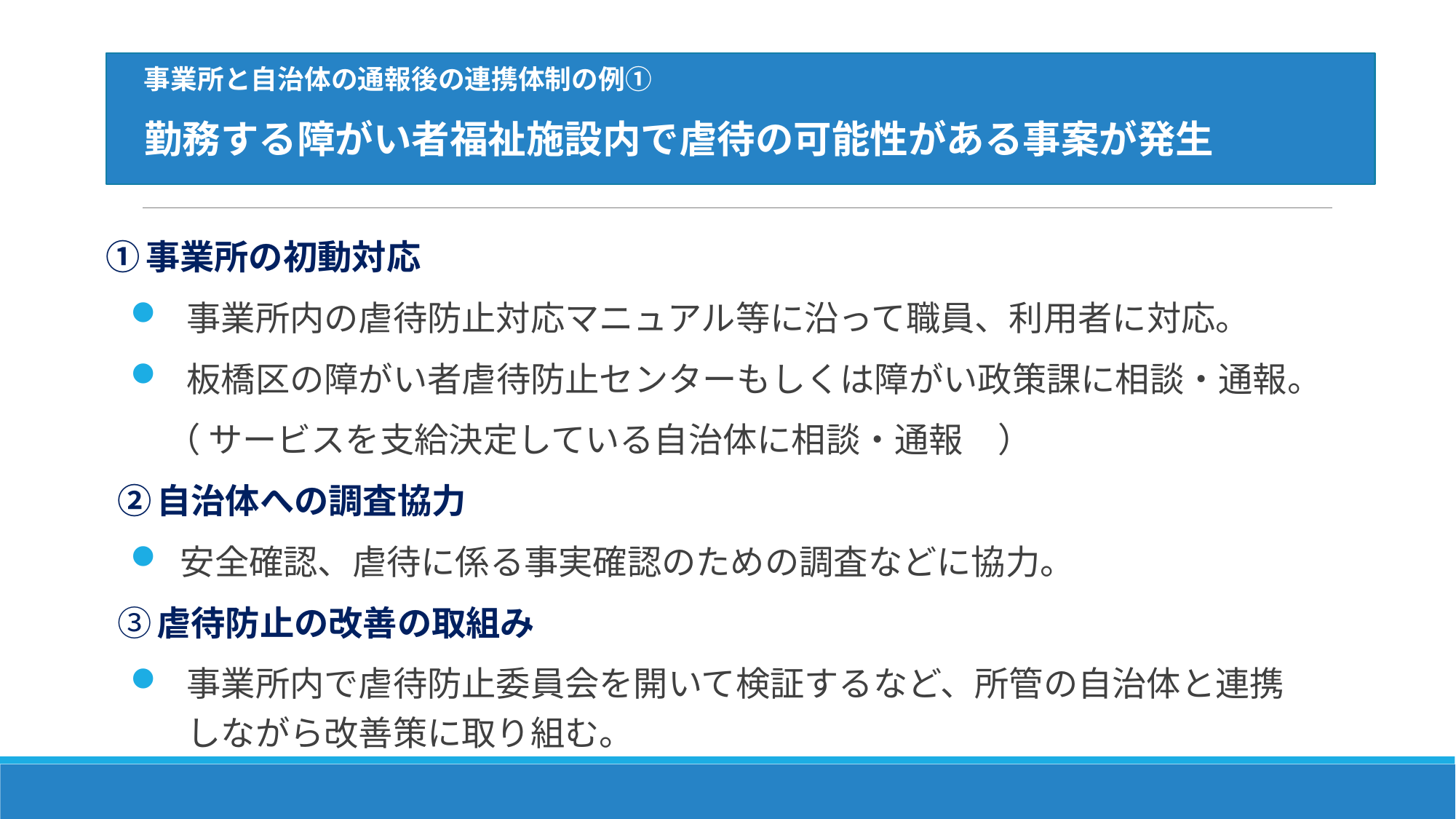

事業所と自治体の通報後の連携体制の例①
　勤務する障がい者福祉施設内で虐待の可能性がある事案が発生
①事業所の初動対応
　事業所内の虐待防止対応マニュアル等に沿って職員、利用者に対応。
　板橋区の障がい者虐待防止センターもしくは障がい政策課に相談・通報。
    （ サービスを支給決定している自治体に相談・通報　）
②自治体への調査協力
   安全確認、虐待に係る事実確認のための調査などに協力。
③虐待防止の改善の取組み
　事業所内で虐待防止委員会を開いて検証するなど、所管の自治体と連携
　しながら改善策に取り組む。